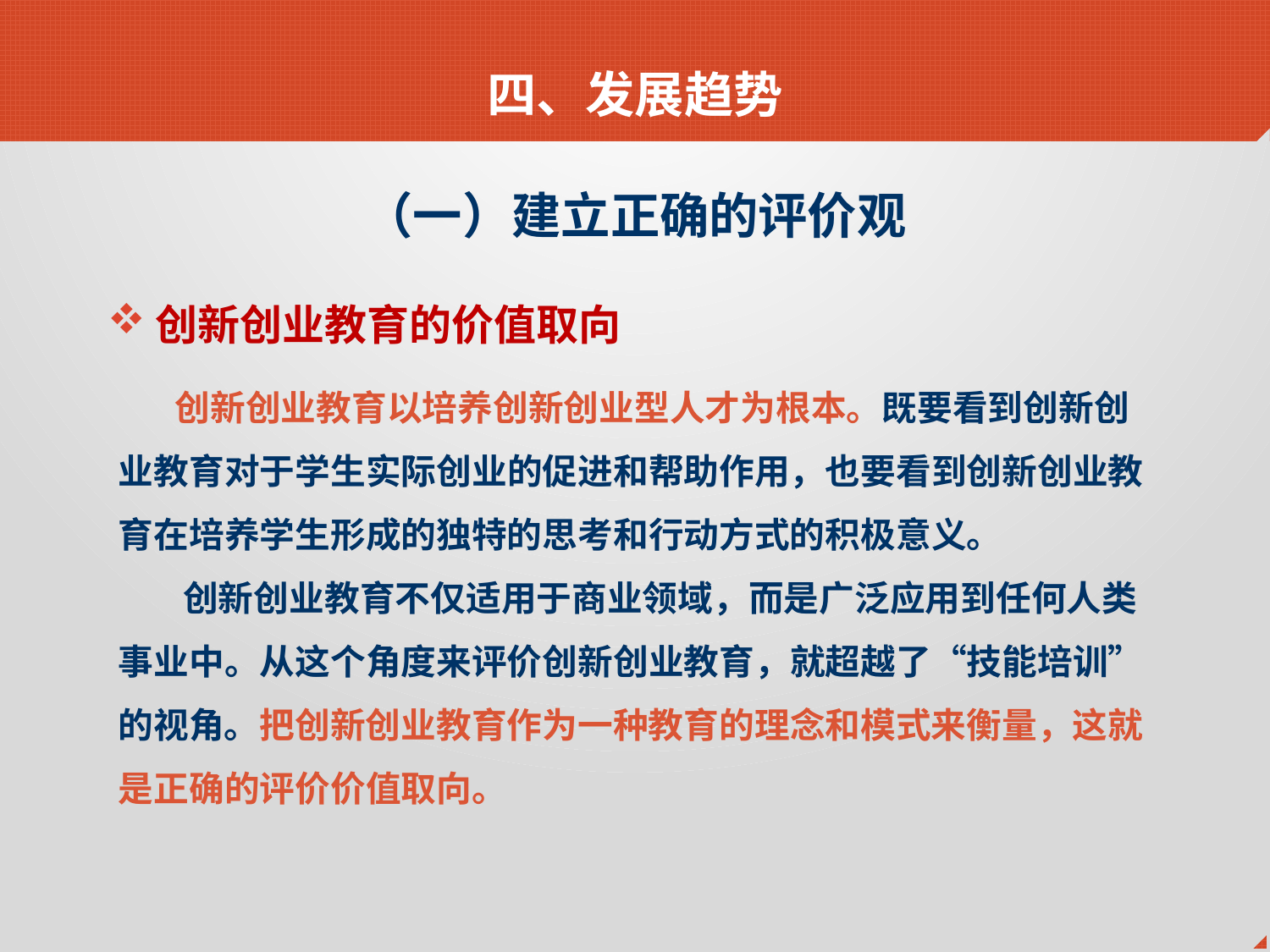

四、发展趋势
（一）建立正确的评价观
创新创业教育的价值取向
      创新创业教育以培养创新创业型人才为根本。既要看到创新创业教育对于学生实际创业的促进和帮助作用，也要看到创新创业教育在培养学生形成的独特的思考和行动方式的积极意义。
       创新创业教育不仅适用于商业领域，而是广泛应用到任何人类事业中。从这个角度来评价创新创业教育，就超越了“技能培训”的视角。把创新创业教育作为一种教育的理念和模式来衡量，这就是正确的评价价值取向。